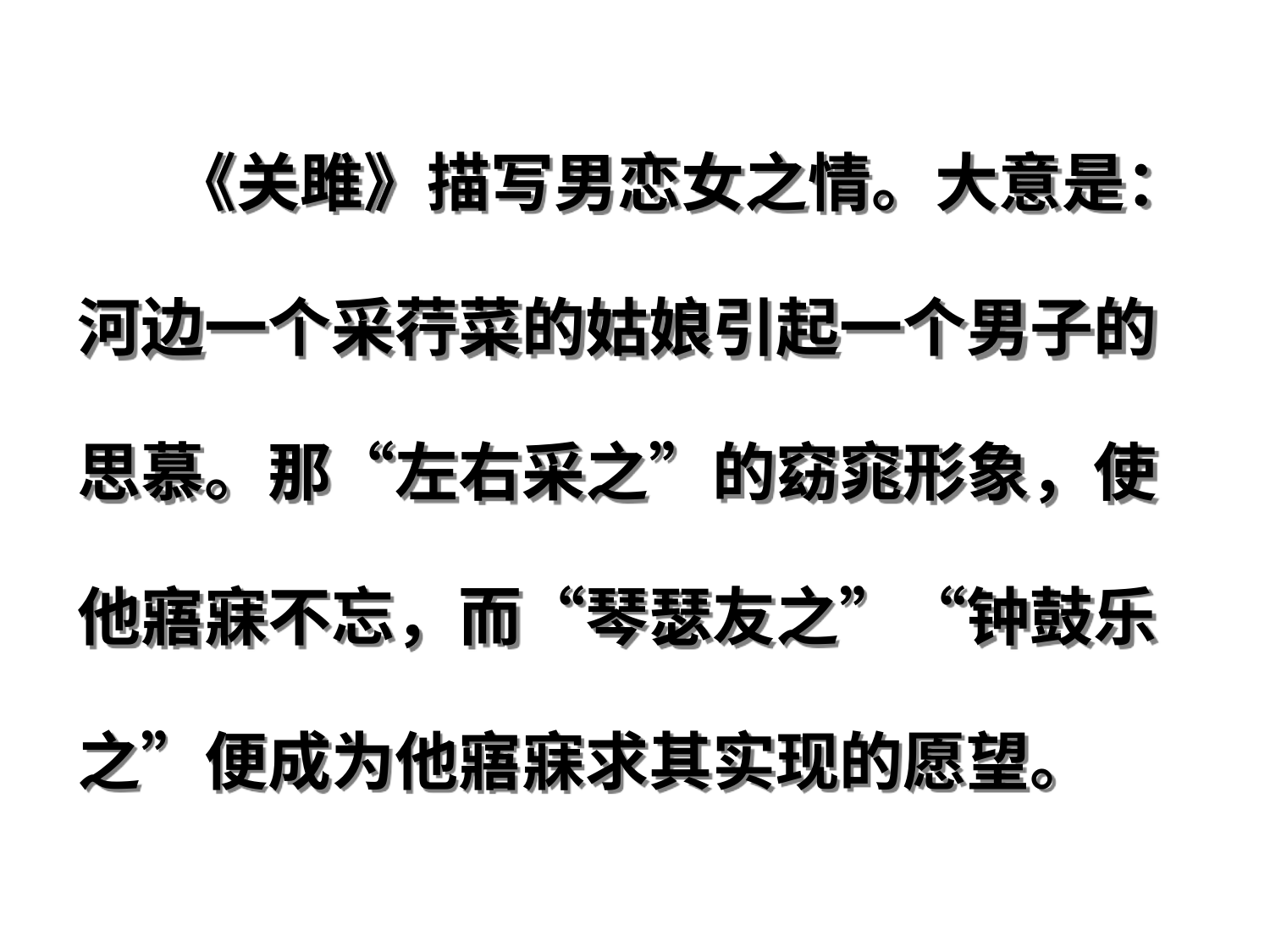

《关雎》描写男恋女之情。大意是：河边一个采荇菜的姑娘引起一个男子的思慕。那“左右采之”的窈窕形象，使他寤寐不忘，而“琴瑟友之”“钟鼓乐之”便成为他寤寐求其实现的愿望。